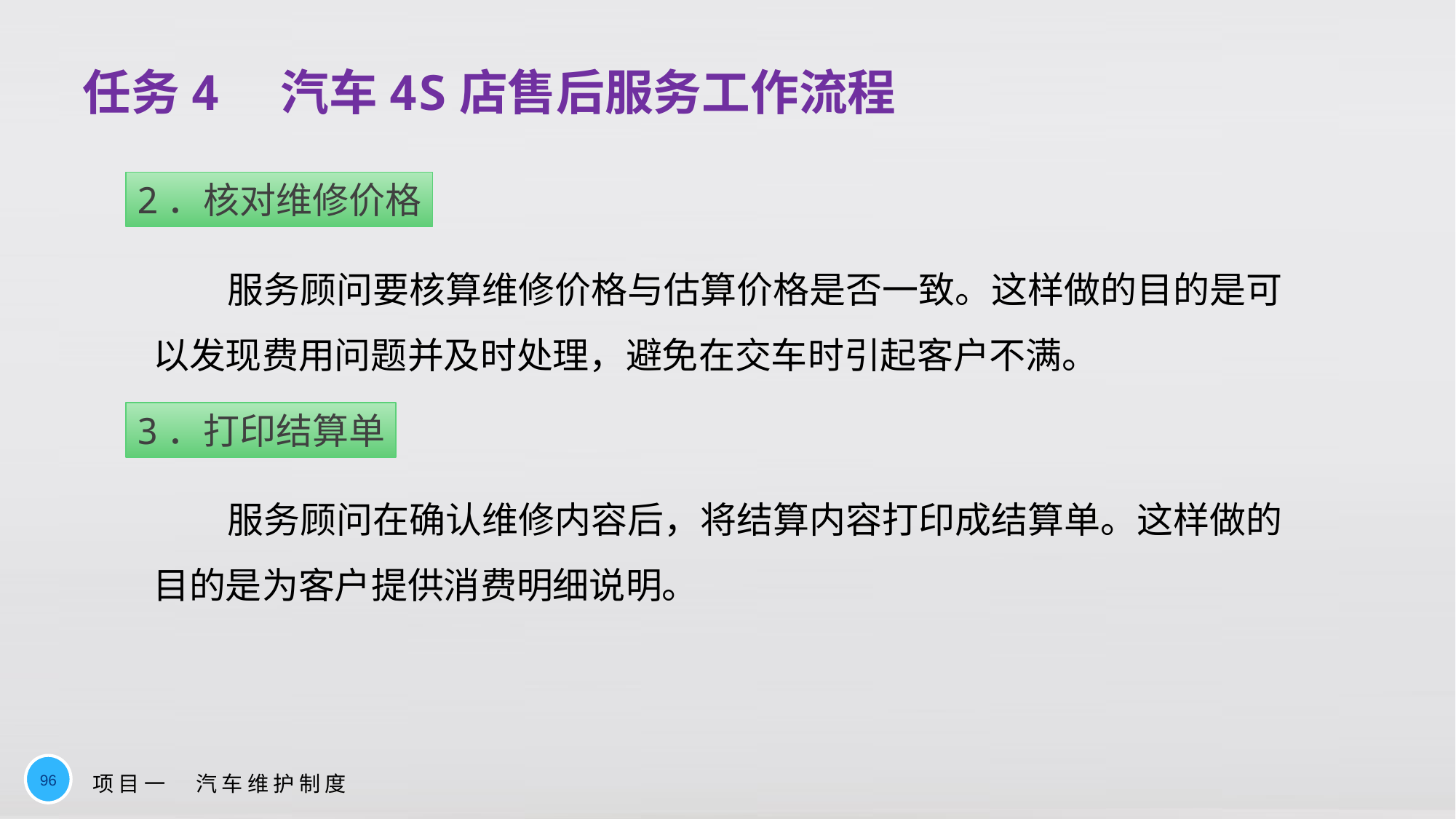

# 任务4　汽车4S店售后服务工作流程
2．核对维修价格
服务顾问要核算维修价格与估算价格是否一致。这样做的目的是可以发现费用问题并及时处理，避免在交车时引起客户不满。
3．打印结算单
服务顾问在确认维修内容后，将结算内容打印成结算单。这样做的目的是为客户提供消费明细说明。
96